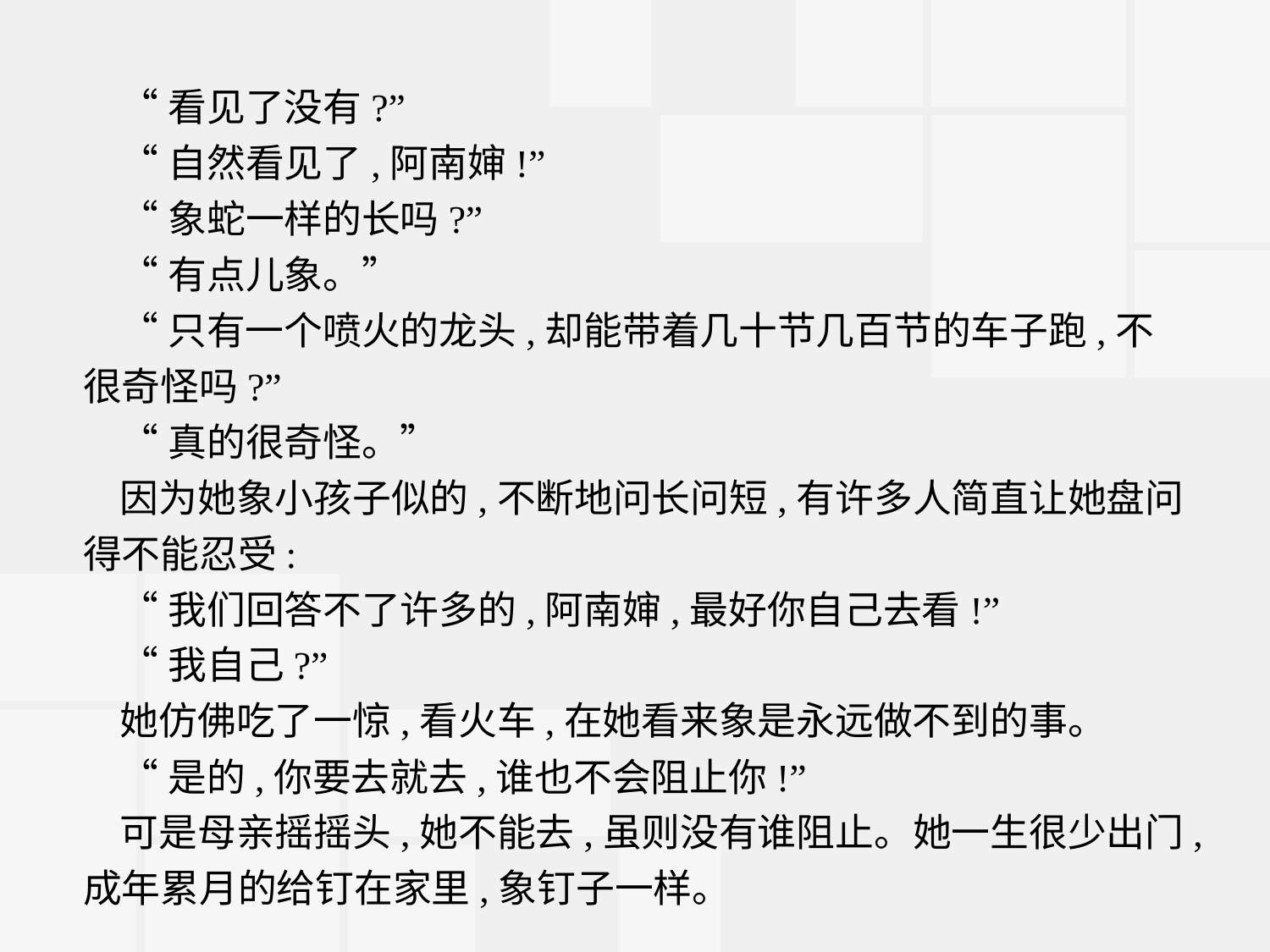

“看见了没有?”
“自然看见了,阿南婶!”
“象蛇一样的长吗?”
“有点儿象。”
“只有一个喷火的龙头,却能带着几十节几百节的车子跑,不很奇怪吗?”
“真的很奇怪。”
因为她象小孩子似的,不断地问长问短,有许多人简直让她盘问得不能忍受:
“我们回答不了许多的,阿南婶,最好你自己去看!”
“我自己?”
她仿佛吃了一惊,看火车,在她看来象是永远做不到的事。
“是的,你要去就去,谁也不会阻止你!”
可是母亲摇摇头,她不能去,虽则没有谁阻止。她一生很少出门,成年累月的给钉在家里,象钉子一样。